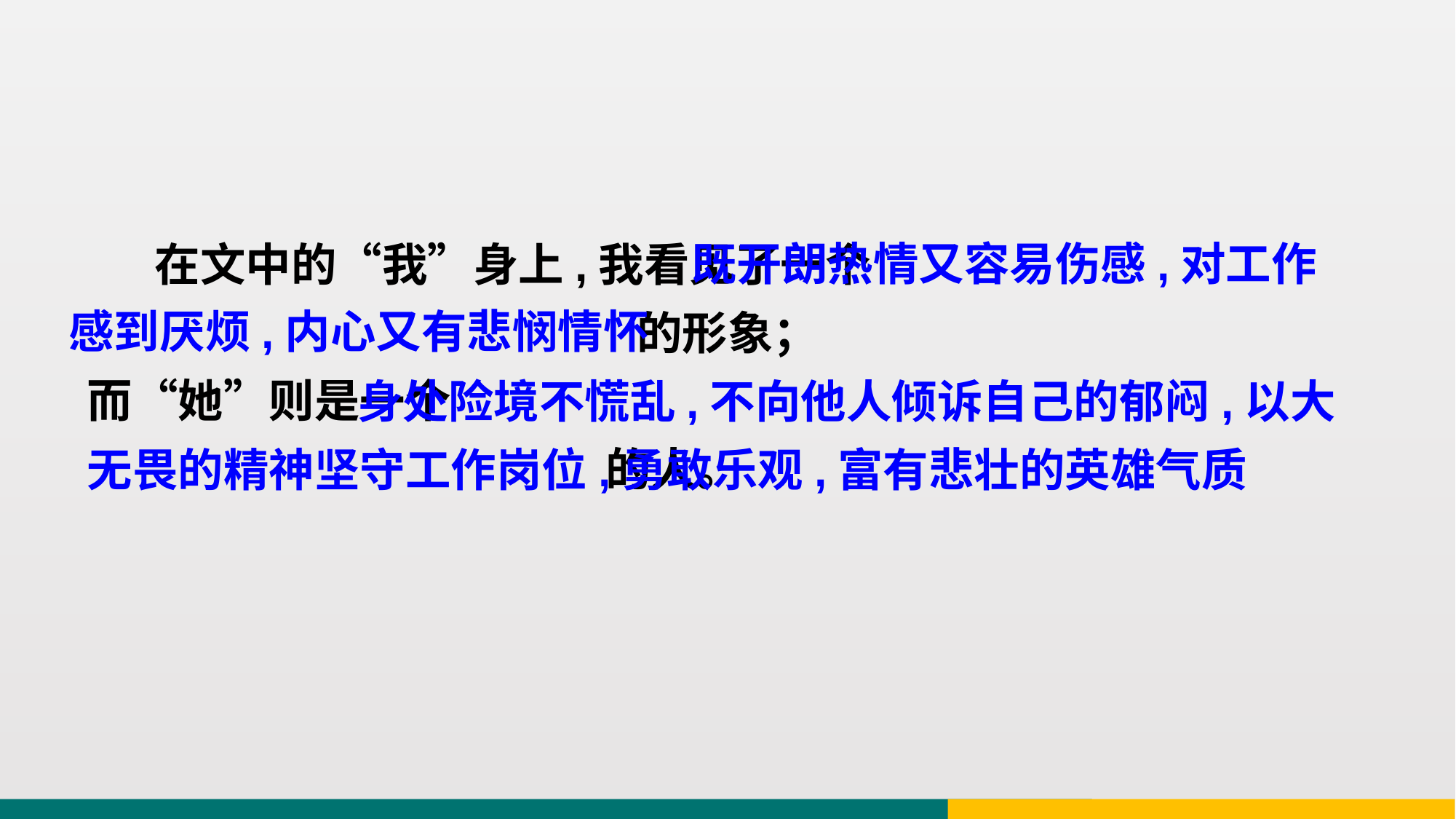

既开朗热情又容易伤感,对工作感到厌烦,内心又有悲悯情怀
      在文中的“我”身上,我看见了一个
                                                    的形象；
而“她”则是一个
                                                 的人。
                           身处险境不慌乱,不向他人倾诉自己的郁闷,以大无畏的精神坚守工作岗位,勇敢乐观,富有悲壮的英雄气质